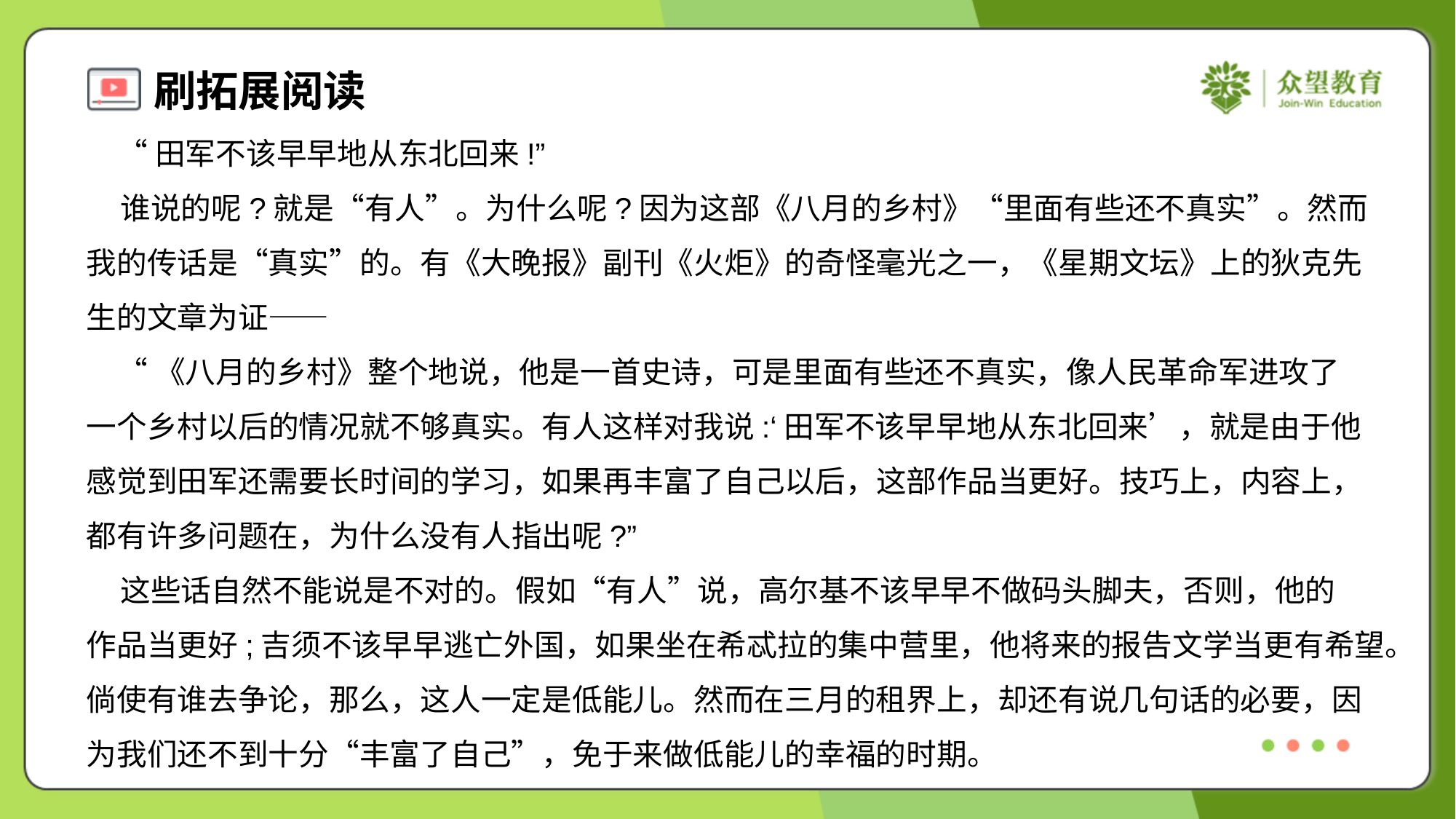

“田军不该早早地从东北回来!”
    谁说的呢?就是“有人”。为什么呢?因为这部《八月的乡村》“里面有些还不真实”。然而
我的传话是“真实”的。有《大晚报》副刊《火炬》的奇怪毫光之一，《星期文坛》上的狄克先
生的文章为证——
    “《八月的乡村》整个地说，他是一首史诗，可是里面有些还不真实，像人民革命军进攻了
一个乡村以后的情况就不够真实。有人这样对我说:‘田军不该早早地从东北回来’，就是由于他
感觉到田军还需要长时间的学习，如果再丰富了自己以后，这部作品当更好。技巧上，内容上，
都有许多问题在，为什么没有人指出呢?”
    这些话自然不能说是不对的。假如“有人”说，高尔基不该早早不做码头脚夫，否则，他的
作品当更好;吉须不该早早逃亡外国，如果坐在希忒拉的集中营里，他将来的报告文学当更有希望。
倘使有谁去争论，那么，这人一定是低能儿。然而在三月的租界上，却还有说几句话的必要，因
为我们还不到十分“丰富了自己”，免于来做低能儿的幸福的时期。